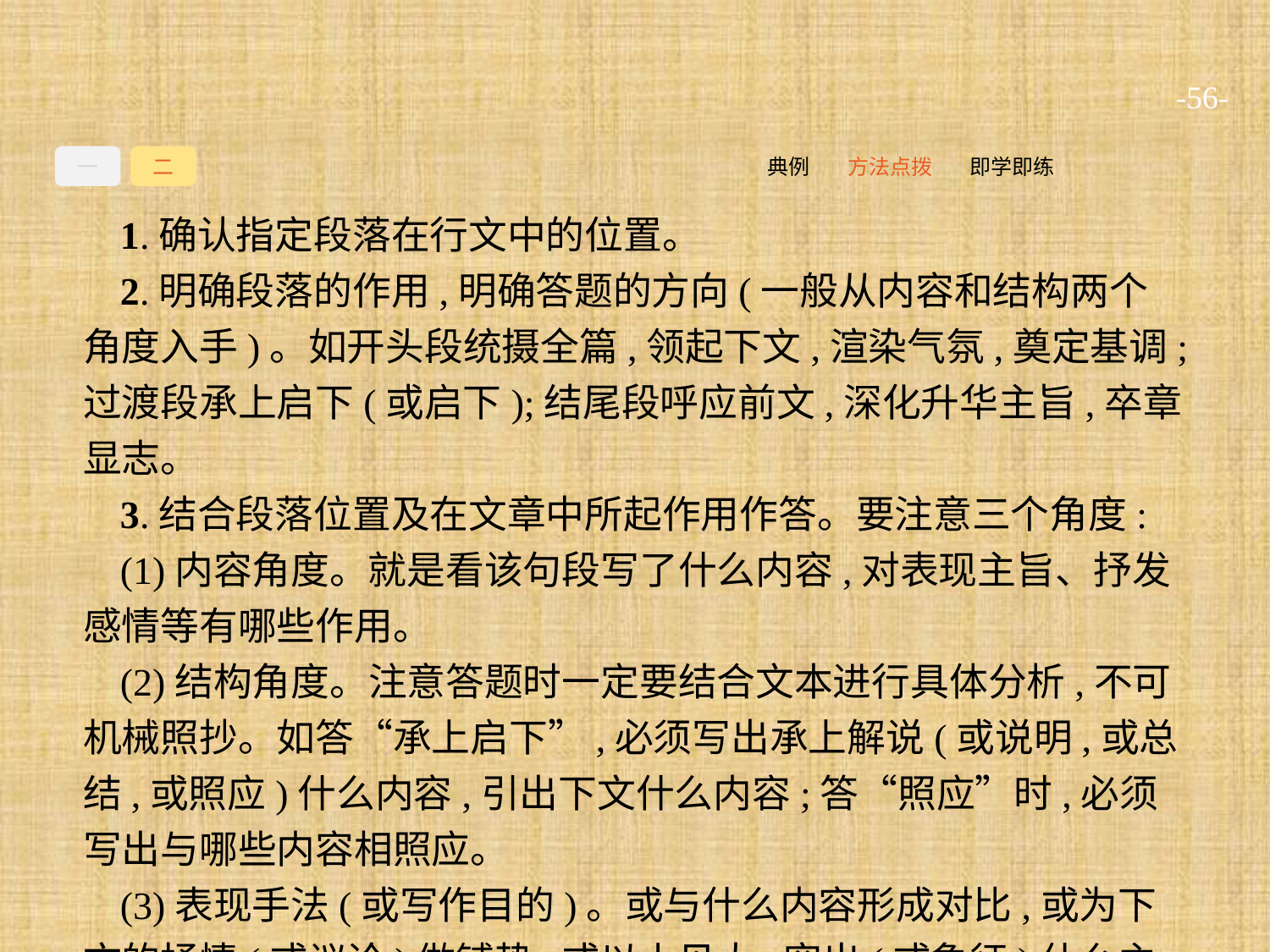

-56-
一
二
即学即练
方法点拨
典例
1.确认指定段落在行文中的位置。
2.明确段落的作用,明确答题的方向(一般从内容和结构两个角度入手)。如开头段统摄全篇,领起下文,渲染气氛,奠定基调;过渡段承上启下(或启下);结尾段呼应前文,深化升华主旨,卒章显志。
3.结合段落位置及在文章中所起作用作答。要注意三个角度:
(1)内容角度。就是看该句段写了什么内容,对表现主旨、抒发感情等有哪些作用。
(2)结构角度。注意答题时一定要结合文本进行具体分析,不可机械照抄。如答“承上启下”,必须写出承上解说(或说明,或总结,或照应)什么内容,引出下文什么内容;答“照应”时,必须写出与哪些内容相照应。
(3)表现手法(或写作目的)。或与什么内容形成对比,或为下文的抒情(或议论)做铺垫,或以小见大,突出(或象征)什么主旨。